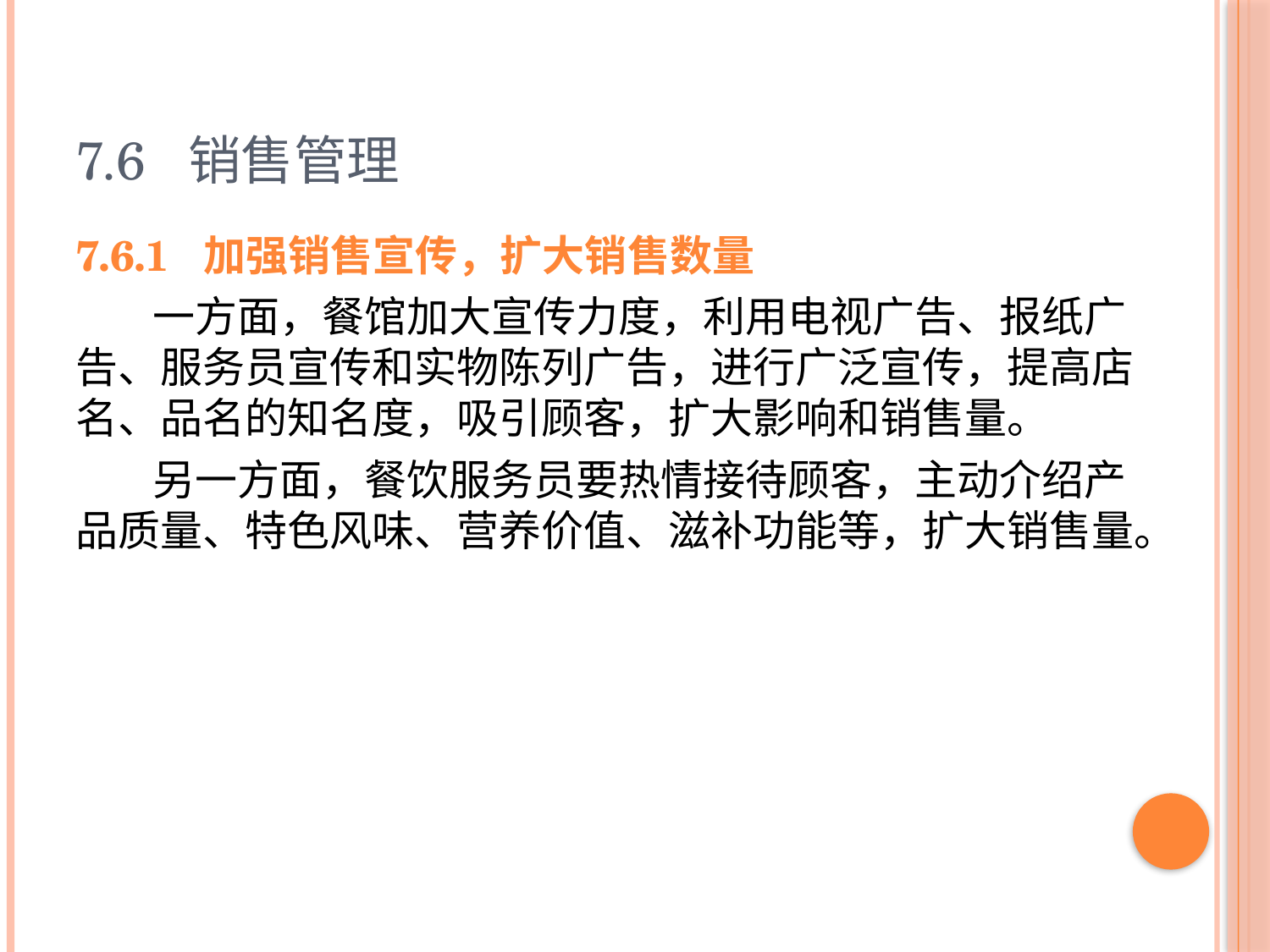

# 7.6  销售管理
7.6.1  加强销售宣传，扩大销售数量
       一方面，餐馆加大宣传力度，利用电视广告、报纸广告、服务员宣传和实物陈列广告，进行广泛宣传，提高店名、品名的知名度，吸引顾客，扩大影响和销售量。
       另一方面，餐饮服务员要热情接待顾客，主动介绍产品质量、特色风味、营养价值、滋补功能等，扩大销售量。